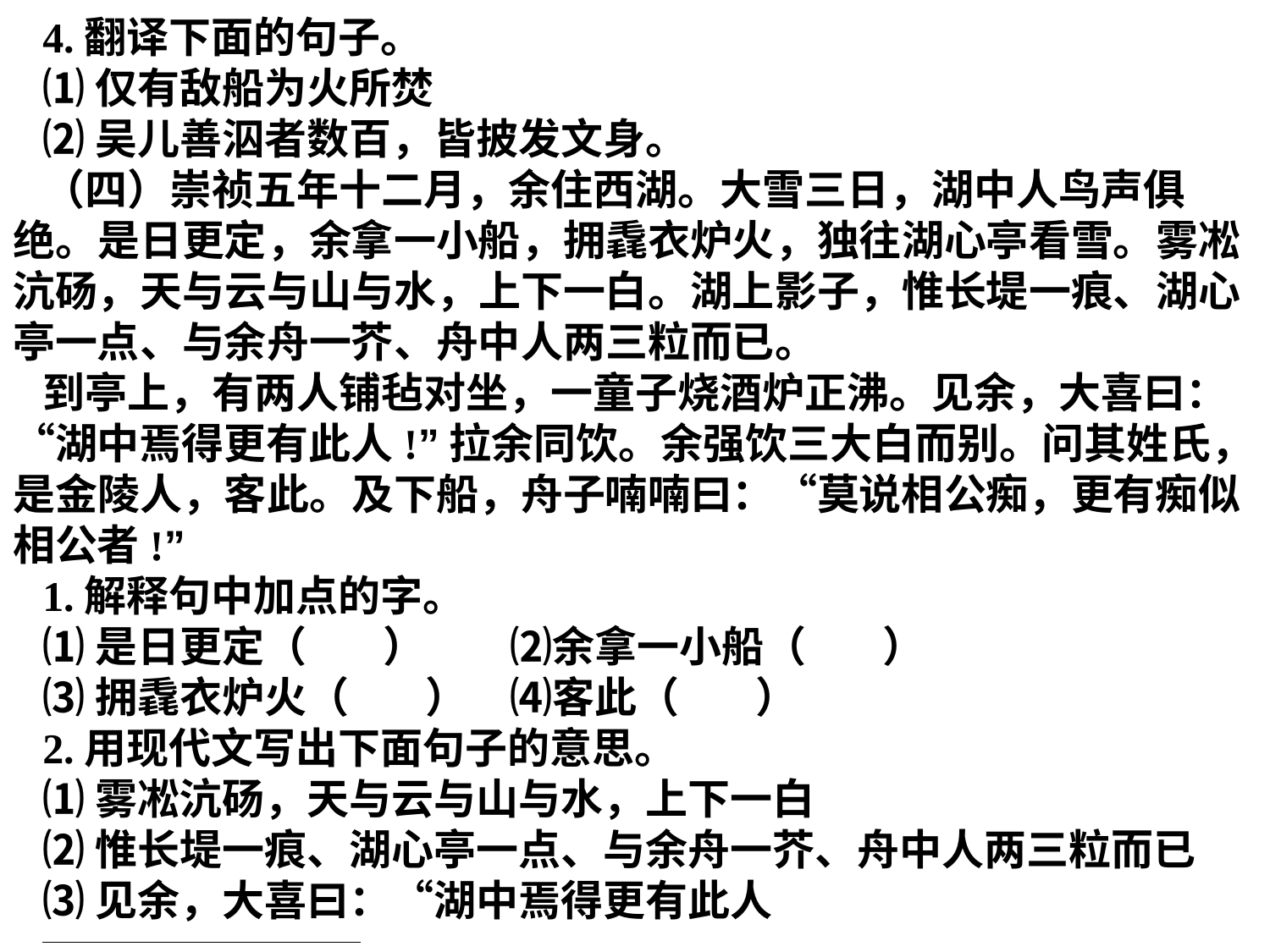

4.翻译下面的句子。
⑴仅有敌船为火所焚
⑵吴儿善泅者数百，皆披发文身。
（四）崇祯五年十二月，余住西湖。大雪三日，湖中人鸟声俱绝。是日更定，余拿一小船，拥毳衣炉火，独往湖心亭看雪。雾凇沆砀，天与云与山与水，上下一白。湖上影子，惟长堤一痕、湖心亭一点、与余舟一芥、舟中人两三粒而已。
到亭上，有两人铺毡对坐，一童子烧酒炉正沸。见余，大喜曰：“湖中焉得更有此人!”拉余同饮。余强饮三大白而别。问其姓氏，是金陵人，客此。及下船，舟子喃喃曰：“莫说相公痴，更有痴似相公者!”
1.解释句中加点的字。
⑴是日更定（        ）　　⑵余拿一小船（        ）
⑶拥毳衣炉火（        ）　⑷客此（        ）
2.用现代文写出下面句子的意思。
⑴雾凇沆砀，天与云与山与水，上下一白
⑵惟长堤一痕、湖心亭一点、与余舟一芥、舟中人两三粒而已
⑶见余，大喜曰：“湖中焉得更有此人